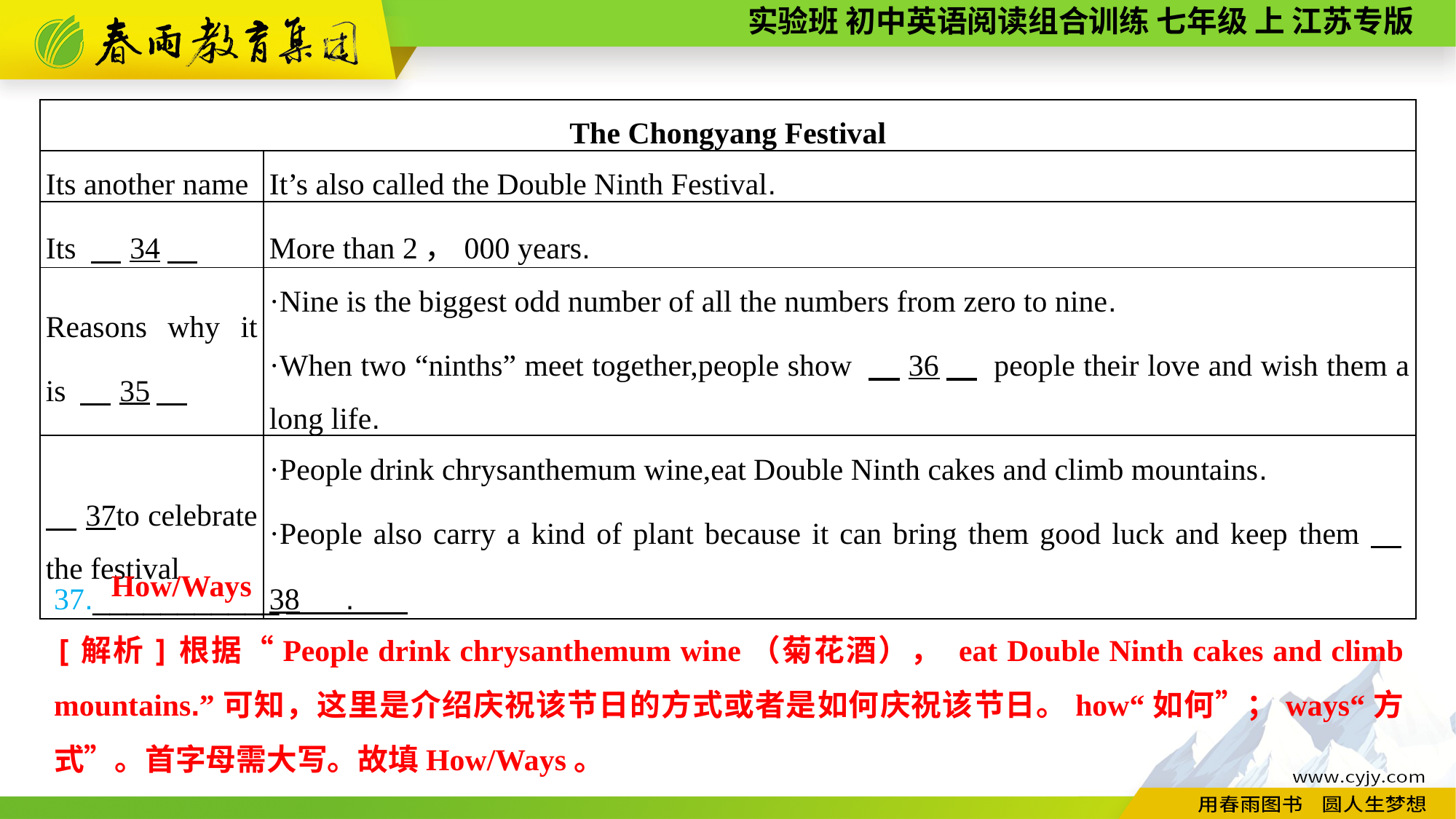

| The Chongyang Festival |  |
| --- | --- |
| Its another name | It’s also called the Double Ninth Festival. |
| Its 　34 | More than 2，000 years. |
| Reasons why it is 　35 | ·Nine is the biggest odd number of all the numbers from zero to nine. ·When two “ninths” meet together,people show 　36　 people their love and wish them a long life. |
| 37to celebrate the festival | ·People drink chrysanthemum wine,eat Double Ninth cakes and climb mountains. ·People also carry a kind of plant because it can bring them good luck and keep them　38　. |
37.___________
How/Ways
[解析]根据“People drink chrysanthemum wine（菊花酒）， eat Double Ninth cakes and climb mountains.”可知，这里是介绍庆祝该节日的方式或者是如何庆祝该节日。how“如何”；ways“方式”。首字母需大写。故填How/Ways。